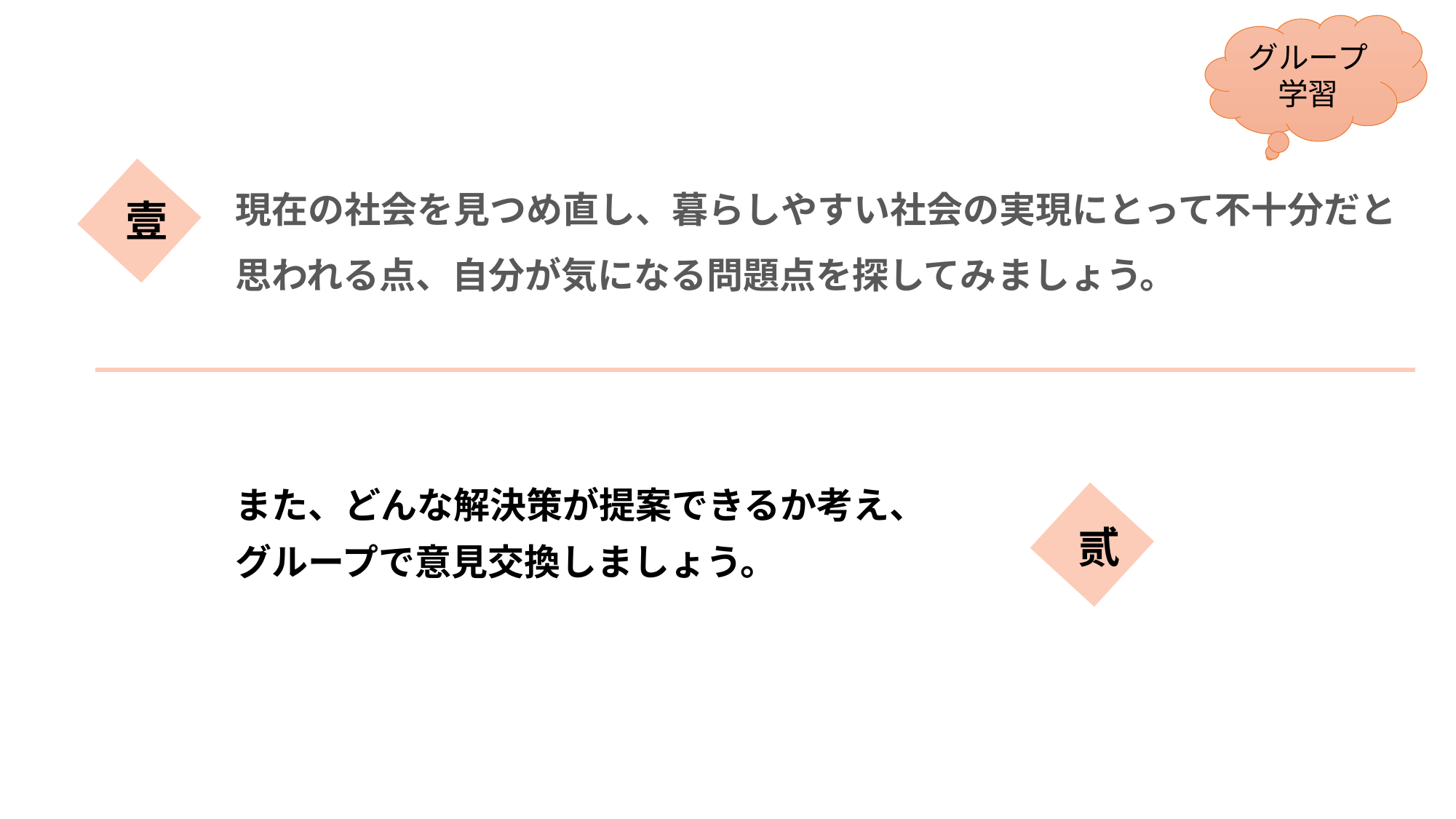

グループ学習
現在の社会を見つめ直し、暮らしやすい社会の実現にとって不十分だと思われる点、自分が気になる問題点を探してみましょう。

壹
また、どんな解決策が提案できるか考え、
グループで意見交換しましょう。

贰